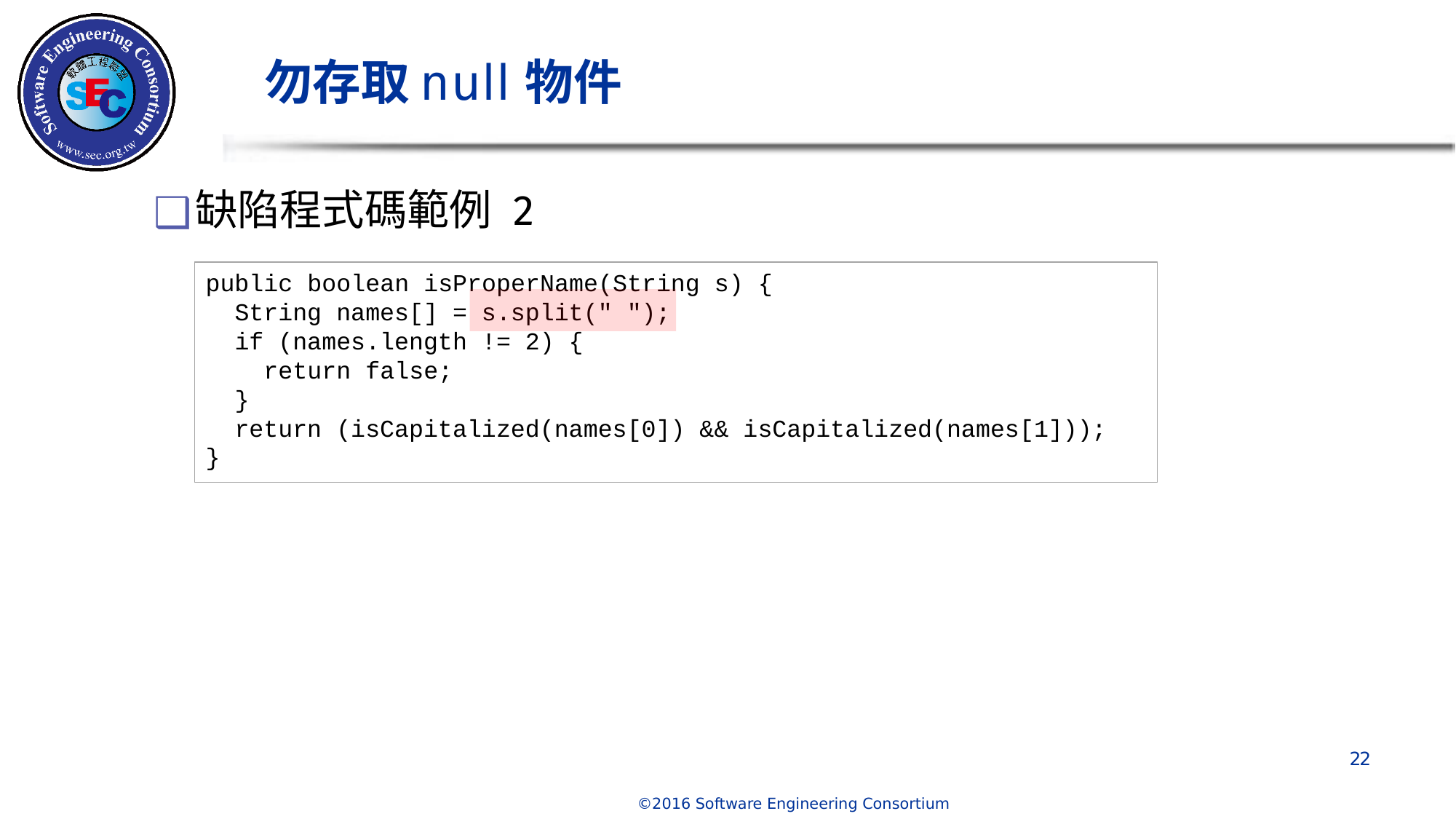

# 勿存取null物件
缺陷程式碼範例 2

public boolean isProperName(String s) {
  String names[] = s.split(" ");
  if (names.length != 2) {
    return false;
  }
  return (isCapitalized(names[0]) && isCapitalized(names[1]));
}

22